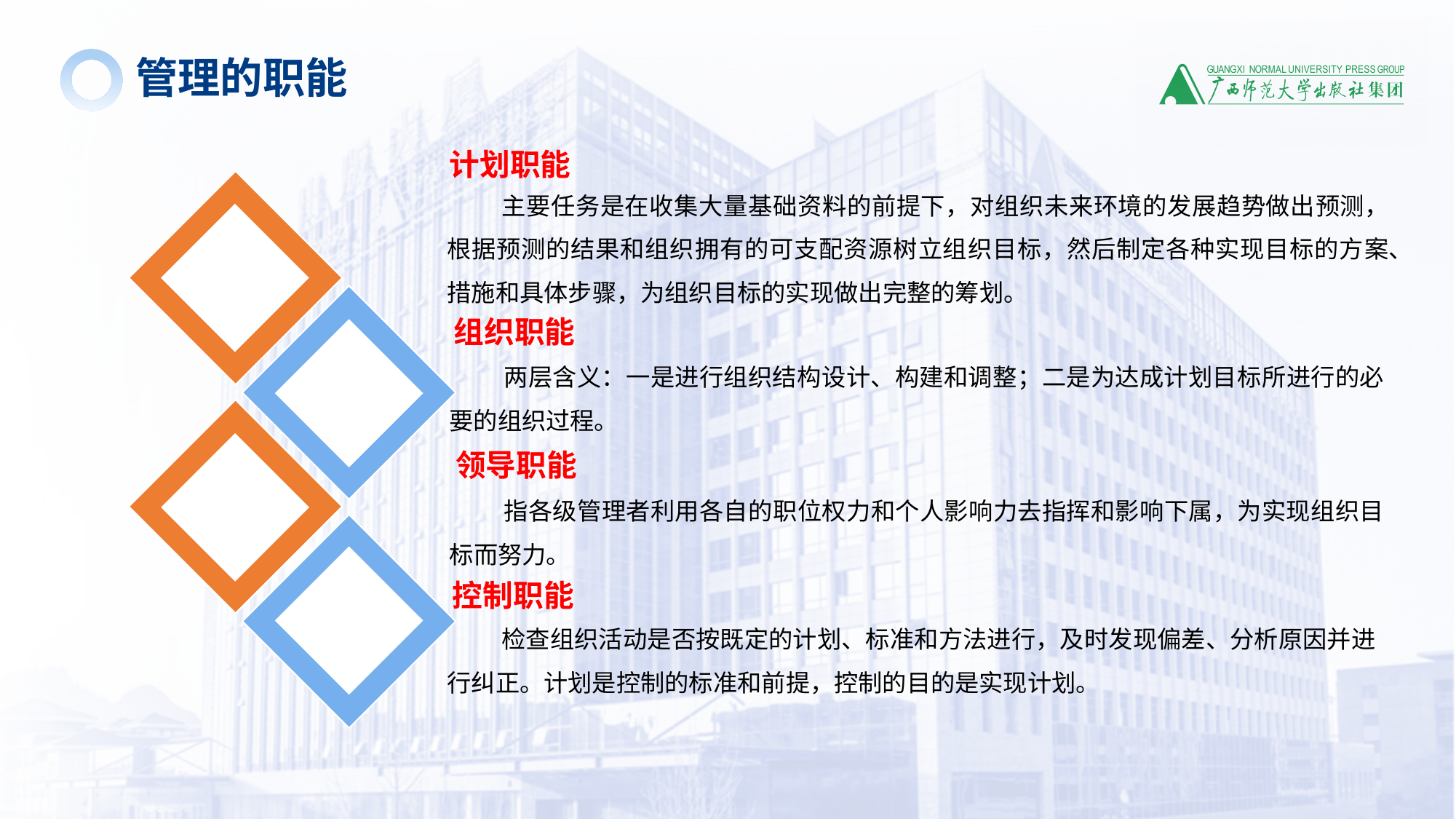

管理的职能

计划职能
主要任务是在收集大量基础资料的前提下，对组织未来环境的发展趋势做出预测，根据预测的结果和组织拥有的可支配资源树立组织目标，然后制定各种实现目标的方案、措施和具体步骤，为组织目标的实现做出完整的筹划。

组织职能
两层含义：一是进行组织结构设计、构建和调整；二是为达成计划目标所进行的必要的组织过程。

领导职能
指各级管理者利用各自的职位权力和个人影响力去指挥和影响下属，为实现组织目标而努力。

控制职能
检查组织活动是否按既定的计划、标准和方法进行，及时发现偏差、分析原因并进行纠正。计划是控制的标准和前提，控制的目的是实现计划。